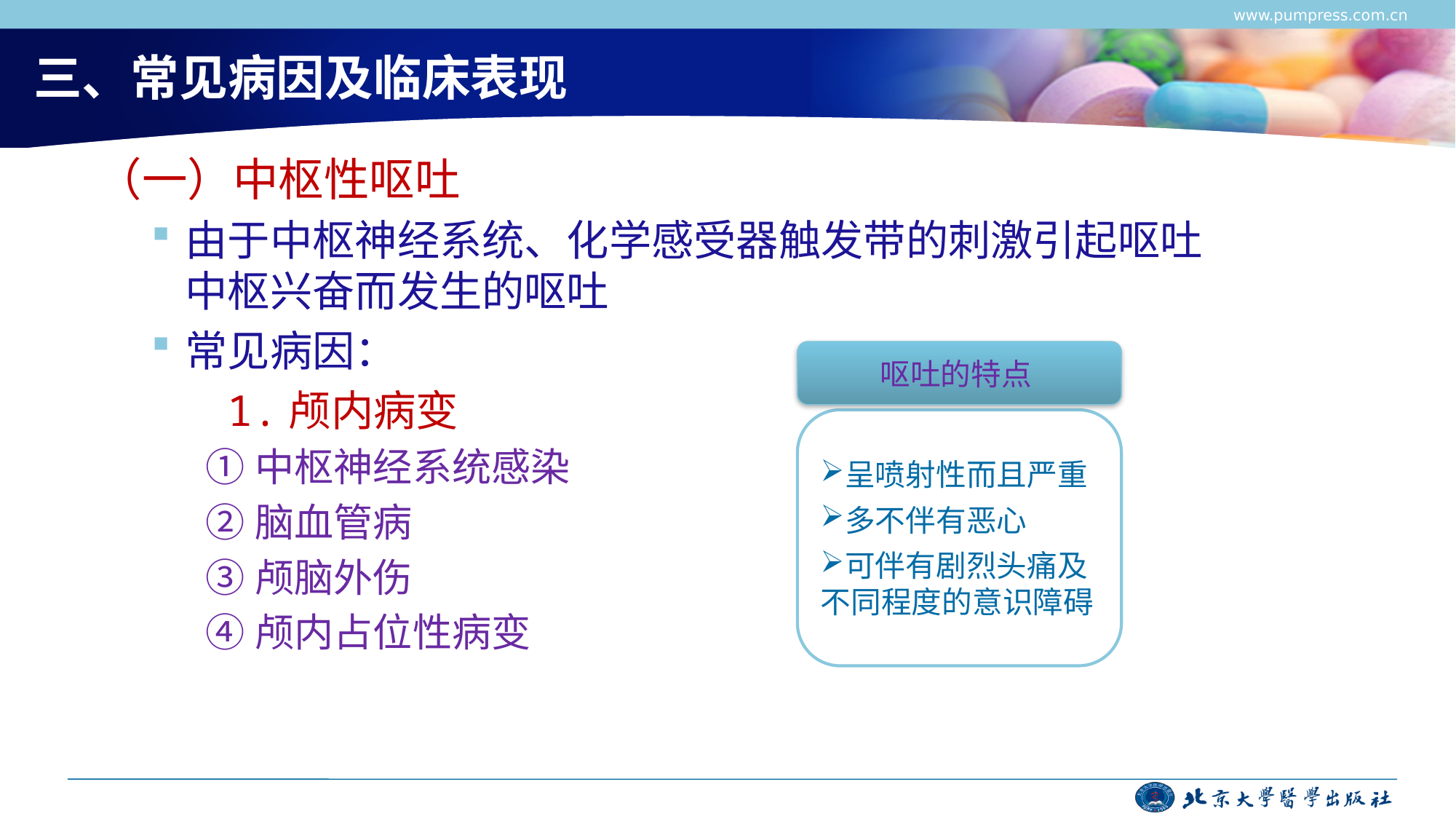

www.pumpress.com.cn
# 三、常见病因及临床表现
（一）中枢性呕吐
由于中枢神经系统、化学感受器触发带的刺激引起呕吐中枢兴奋而发生的呕吐
常见病因：
   1.颅内病变
①中枢神经系统感染
②脑血管病
③颅脑外伤
④颅内占位性病变

呕吐的特点
呈喷射性而且严重
多不伴有恶心
可伴有剧烈头痛及不同程度的意识障碍